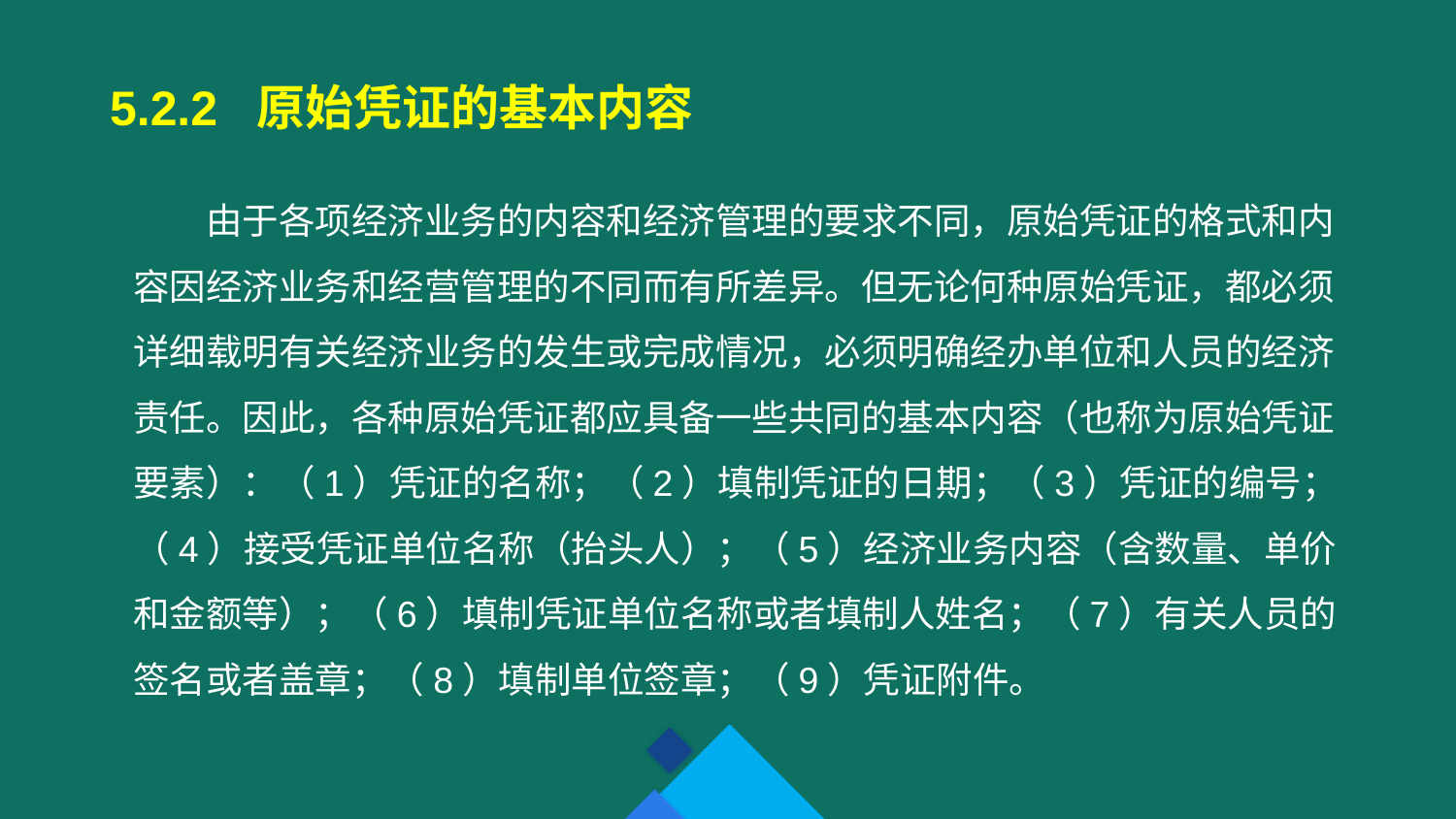

5.2.2  原始凭证的基本内容
由于各项经济业务的内容和经济管理的要求不同，原始凭证的格式和内容因经济业务和经营管理的不同而有所差异。但无论何种原始凭证，都必须详细载明有关经济业务的发生或完成情况，必须明确经办单位和人员的经济责任。因此，各种原始凭证都应具备一些共同的基本内容（也称为原始凭证要素）：（1）凭证的名称；（2）填制凭证的日期；（3）凭证的编号；（4）接受凭证单位名称（抬头人）；（5）经济业务内容（含数量、单价和金额等）；（6）填制凭证单位名称或者填制人姓名；（7）有关人员的签名或者盖章；（8）填制单位签章；（9）凭证附件。